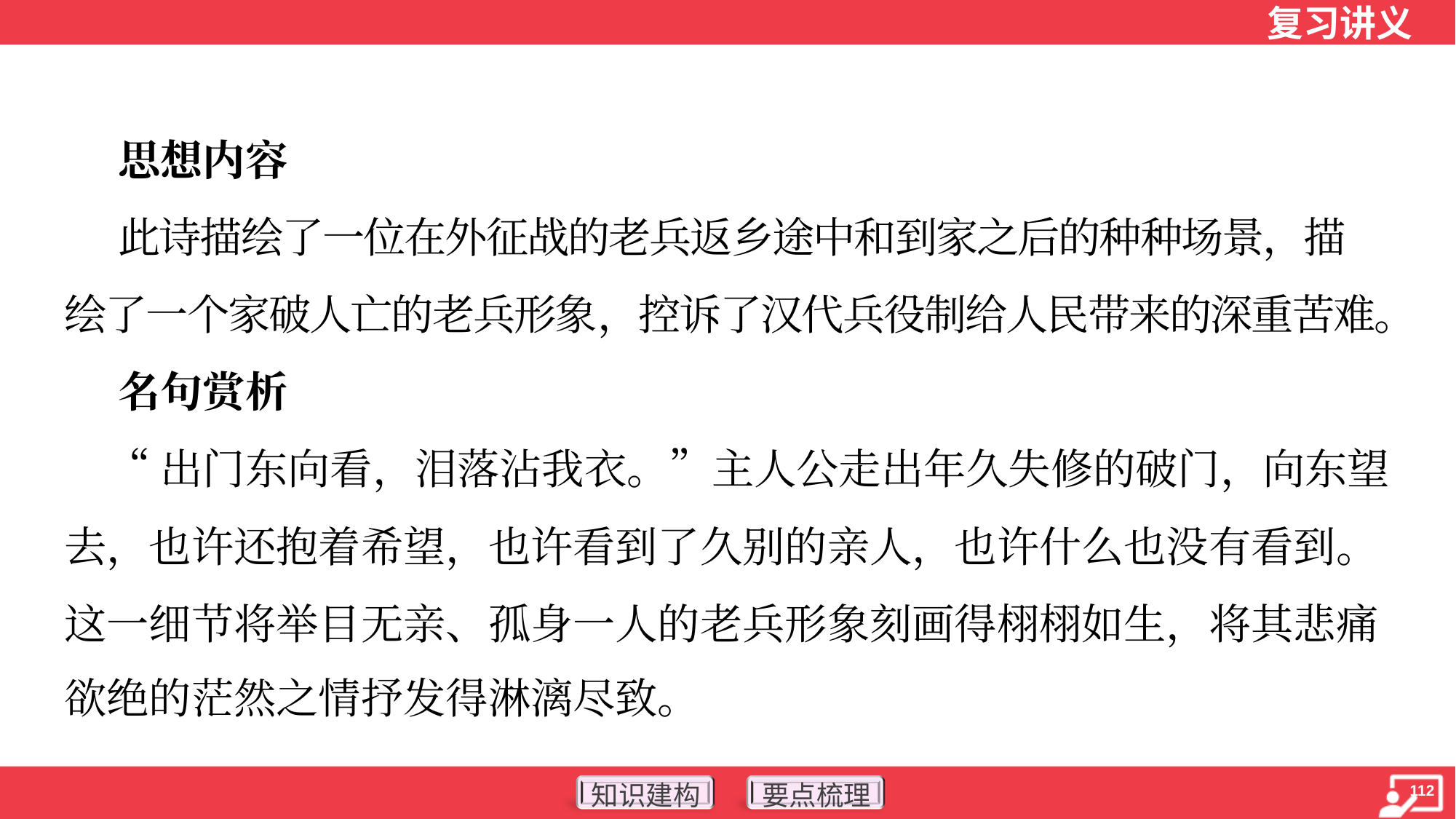

思想内容
    此诗描绘了一位在外征战的老兵返乡途中和到家之后的种种场景，描
绘了一个家破人亡的老兵形象，控诉了汉代兵役制给人民带来的深重苦难。
    名句赏析
    “出门东向看，泪落沾我衣。”主人公走出年久失修的破门，向东望
去，也许还抱着希望，也许看到了久别的亲人，也许什么也没有看到。
这一细节将举目无亲、孤身一人的老兵形象刻画得栩栩如生，将其悲痛
欲绝的茫然之情抒发得淋漓尽致。